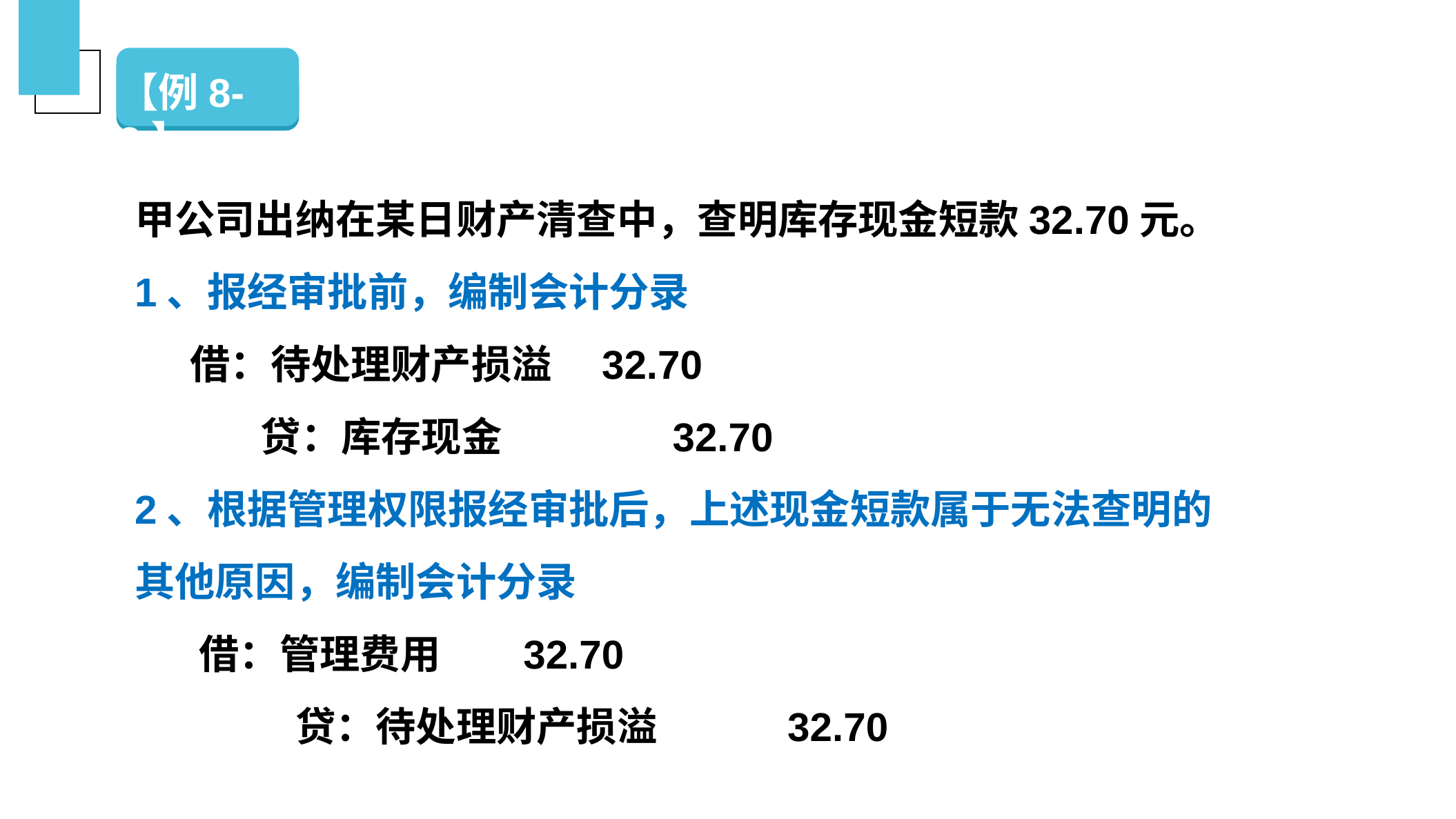

【例8-2】
（二）银行存款的清查
甲公司出纳在某日财产清查中，查明库存现金短款32.70元。
1、报经审批前，编制会计分录
     借：待处理财产损溢　32.70
　　     贷：库存现金　　　　32.70
2、根据管理权限报经审批后，上述现金短款属于无法查明的其他原因，编制会计分录
      借：管理费用        32.70
　　　　贷：待处理财产损溢　　　32.70